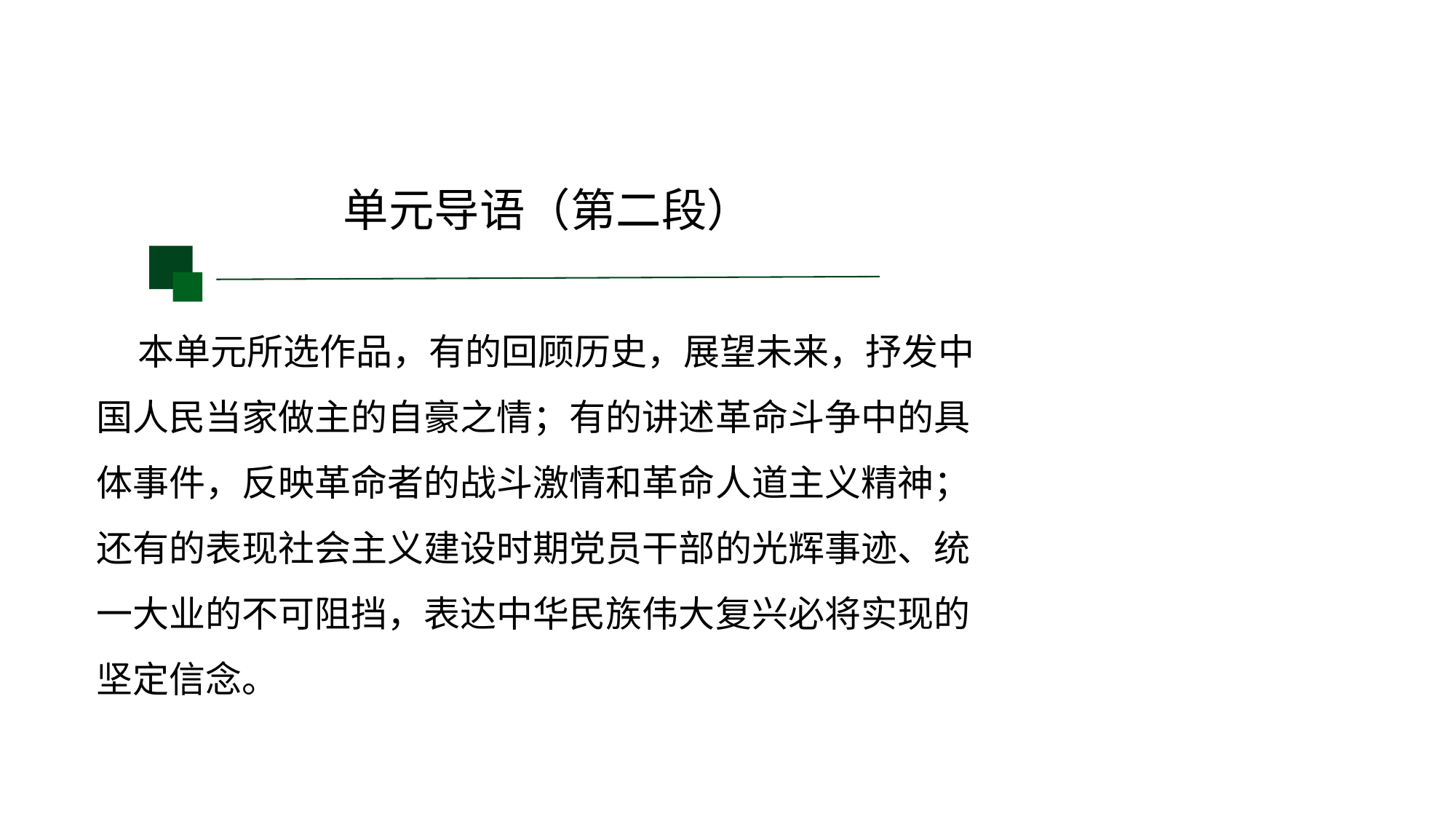

单元导语（第二段）

    本单元所选作品，有的回顾历史，展望未来，抒发中国人民当家做主的自豪之情；有的讲述革命斗争中的具体事件，反映革命者的战斗激情和革命人道主义精神；还有的表现社会主义建设时期党员干部的光辉事迹、统一大业的不可阻挡，表达中华民族伟大复兴必将实现的坚定信念。